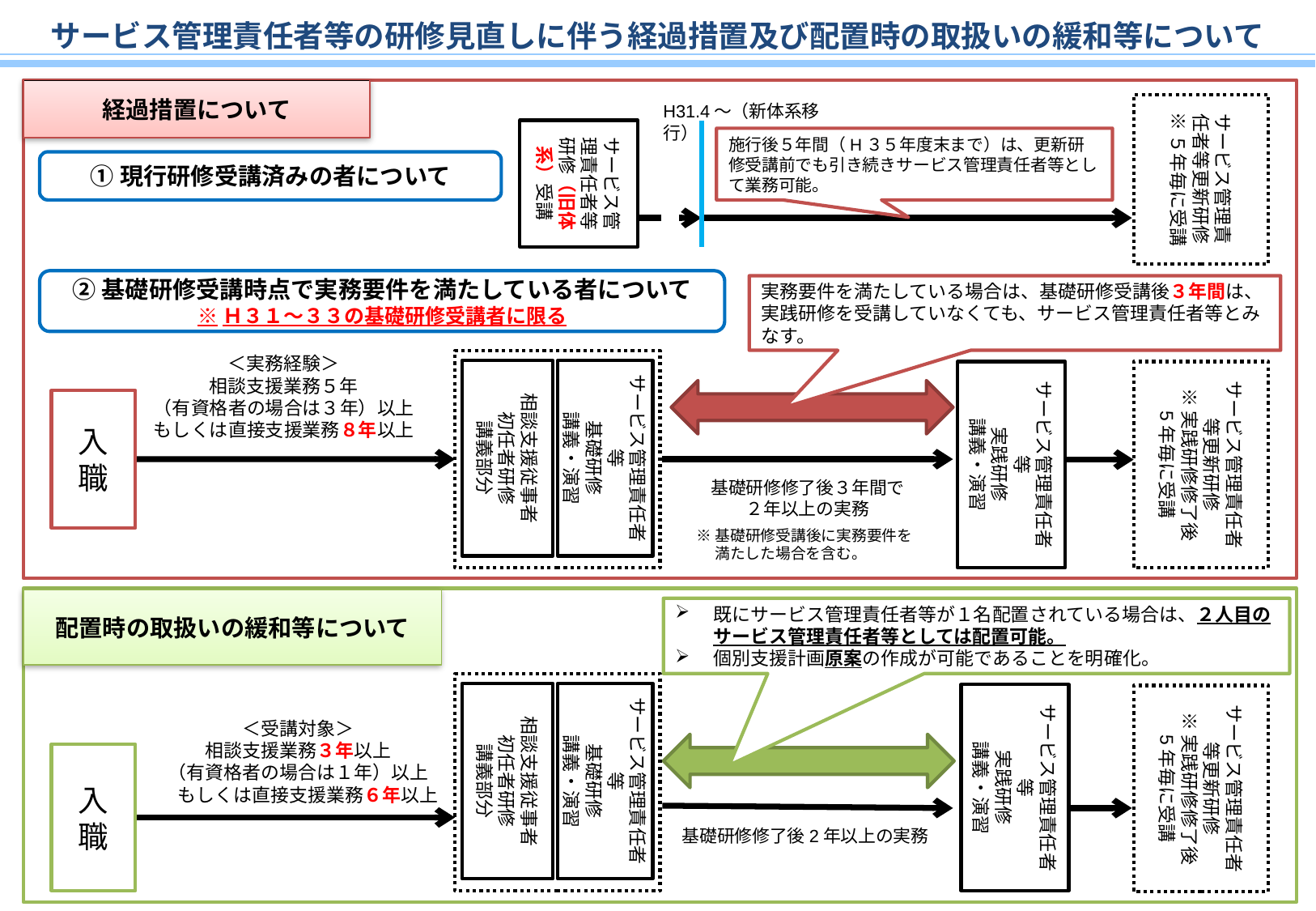

# サービス管理責任者等の研修見直しに伴う経過措置及び配置時の取扱いの緩和等について
経過措置について

H31.4～（新体系移行）
サービス管理責任者等更新研修
※５年毎に受講

サービス管理責任者等研修（旧体系）受講
施行後５年間（H３５年度末まで）は、更新研修受講前でも引き続きサービス管理責任者等として業務可能。
①現行研修受講済みの者について
②基礎研修受講時点で実務要件を満たしている者について
※Ｈ３１～３３の基礎研修受講者に限る
実務要件を満たしている場合は、基礎研修受講後３年間は、
実践研修を受講していなくても、サービス管理責任者等とみなす。
＜実務経験＞
相談支援業務５年
（有資格者の場合は３年）以上
もしくは直接支援業務８年以上

サービス管理責任者等
基礎研修
講義・演習
相談支援従事者
初任者研修
講義部分
サービス管理責任者等
実践研修
講義・演習
サービス管理責任者等更新研修
※実践研修修了後
5年毎に受講

入職
基礎研修修了後３年間で
２年以上の実務
※基礎研修受講後に実務要件を
　 満たした場合を含む。

配置時の取扱いの緩和等について
既にサービス管理責任者等が１名配置されている場合は、２人目のサービス管理責任者等としては配置可能。
個別支援計画原案の作成が可能であることを明確化。

サービス管理責任者等
基礎研修
講義・演習
相談支援従事者
初任者研修
講義部分
サービス管理責任者等
実践研修
講義・演習
サービス管理責任者等更新研修
※実践研修修了後
5年毎に受講
＜受講対象＞
相談支援業務３年以上
（有資格者の場合は１年）以上
　もしくは直接支援業務６年以上

入職
基礎研修修了後2年以上の実務